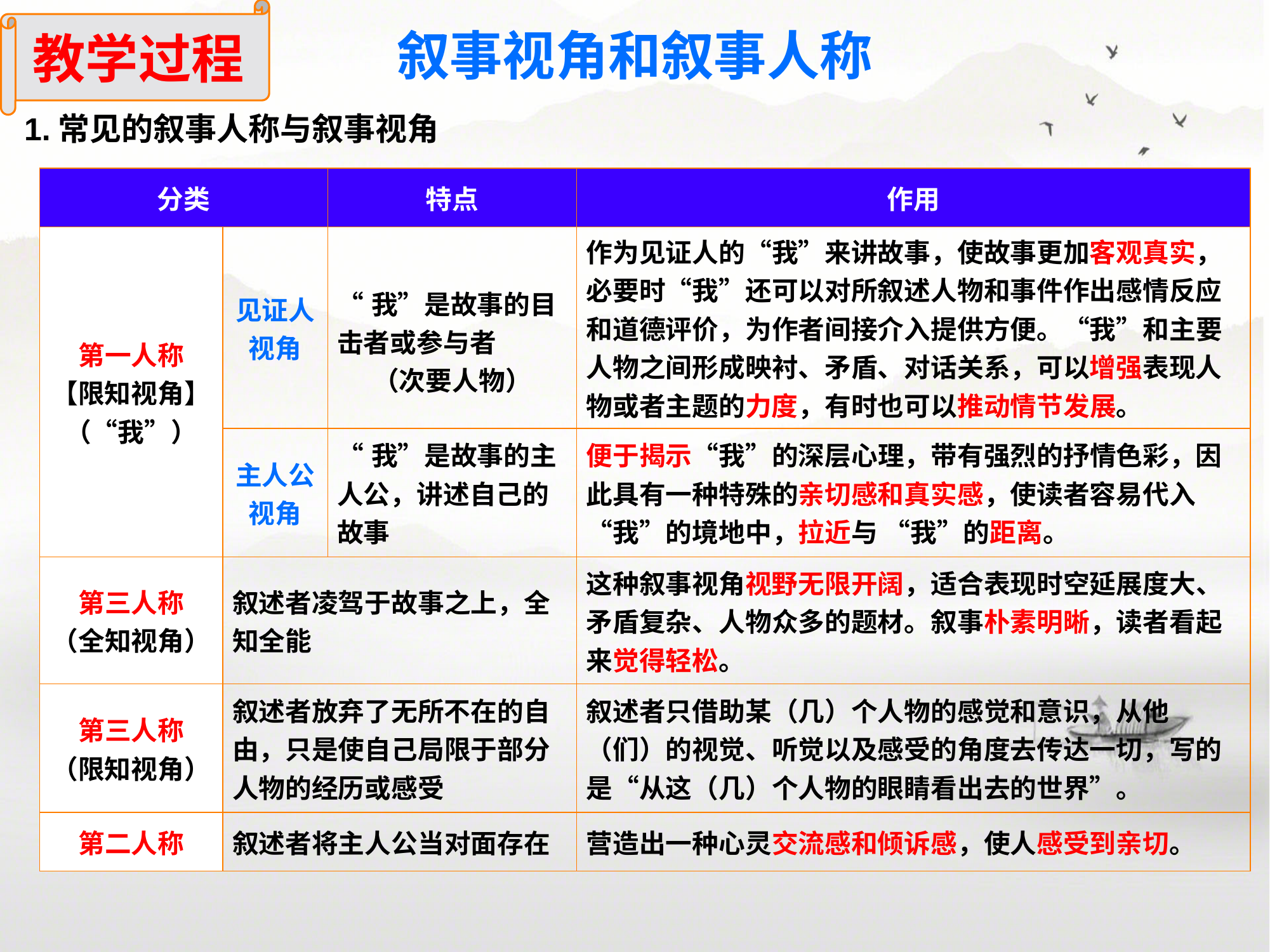

教学过程
叙事视角和叙事人称
1.常见的叙事人称与叙事视角
| 分类 |  | 特点 | 作用 |
| --- | --- | --- | --- |
| 第一人称 【限知视角】 （“我”） | 见证人视角 | “我”是故事的目击者或参与者 （次要人物） | 作为见证人的“我”来讲故事，使故事更加客观真实，必要时“我”还可以对所叙述人物和事件作出感情反应和道德评价，为作者间接介入提供方便。“我”和主要人物之间形成映衬、矛盾、对话关系，可以增强表现人物或者主题的力度，有时也可以推动情节发展。 |
|  | 主人公视角 | “我”是故事的主人公，讲述自己的故事 | 便于揭示“我”的深层心理，带有强烈的抒情色彩，因此具有一种特殊的亲切感和真实感，使读者容易代入“我”的境地中，拉近与 “我”的距离。 |
| 第三人称 （全知视角） | 叙述者凌驾于故事之上，全知全能 |  | 这种叙事视角视野无限开阔，适合表现时空延展度大、矛盾复杂、人物众多的题材。叙事朴素明晰，读者看起来觉得轻松。 |
| 第三人称 （限知视角） | 叙述者放弃了无所不在的自由，只是使自己局限于部分人物的经历或感受 |  | 叙述者只借助某（几）个人物的感觉和意识，从他（们）的视觉、听觉以及感受的角度去传达一切，写的是“从这（几）个人物的眼睛看出去的世界”。 |
| 第二人称 | 叙述者将主人公当对面存在 |  | 营造出一种心灵交流感和倾诉感，使人感受到亲切。 |